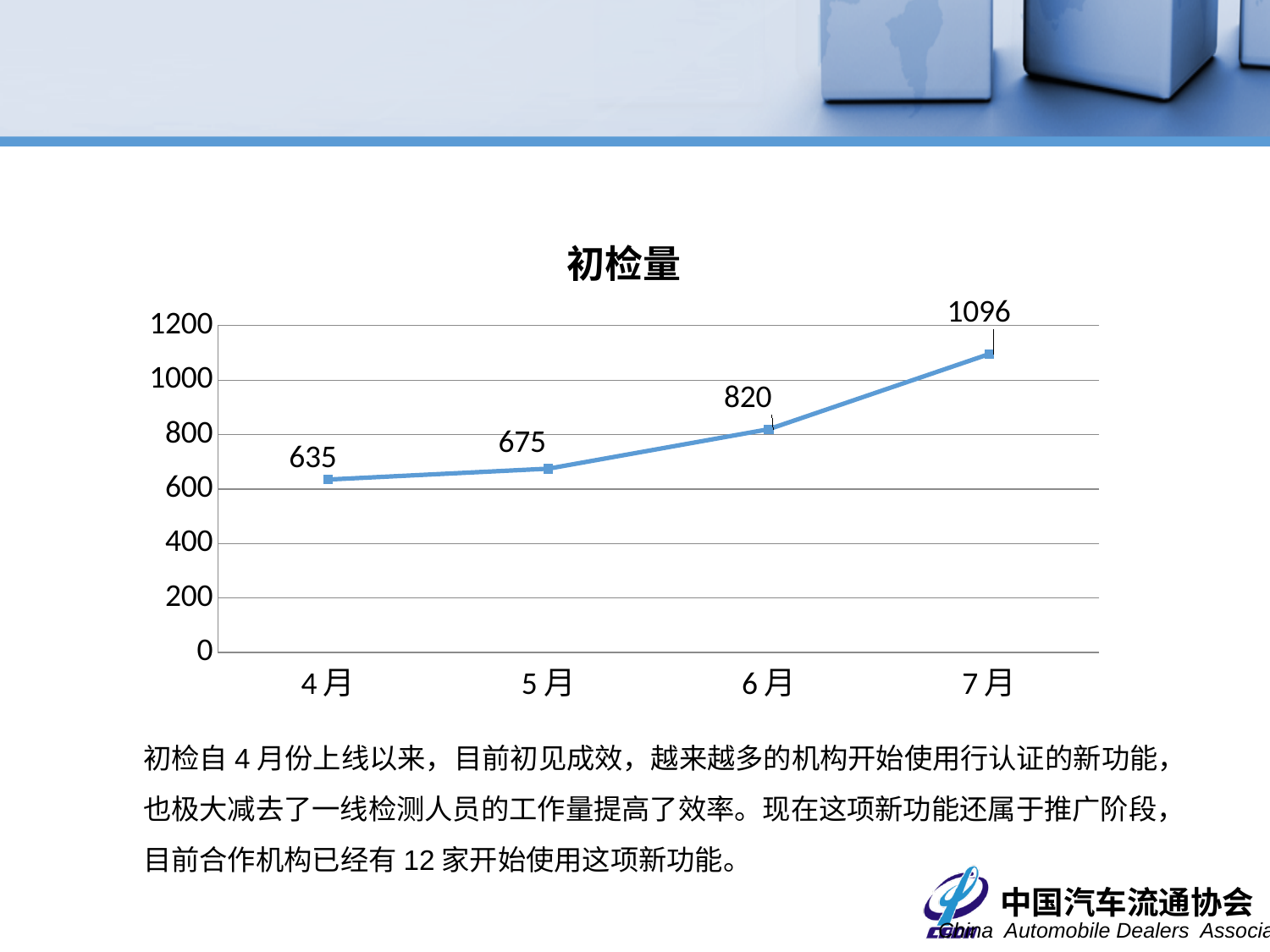

### Chart:

| Category | 初检量 |
|---|---|
| 4月 | 635.0 |
| 5月 | 675.0 |
| 6月 | 820.0 |
| 7月 | 1096.0 |
初检自4月份上线以来，目前初见成效，越来越多的机构开始使用行认证的新功能，也极大减去了一线检测人员的工作量提高了效率。现在这项新功能还属于推广阶段，目前合作机构已经有12家开始使用这项新功能。